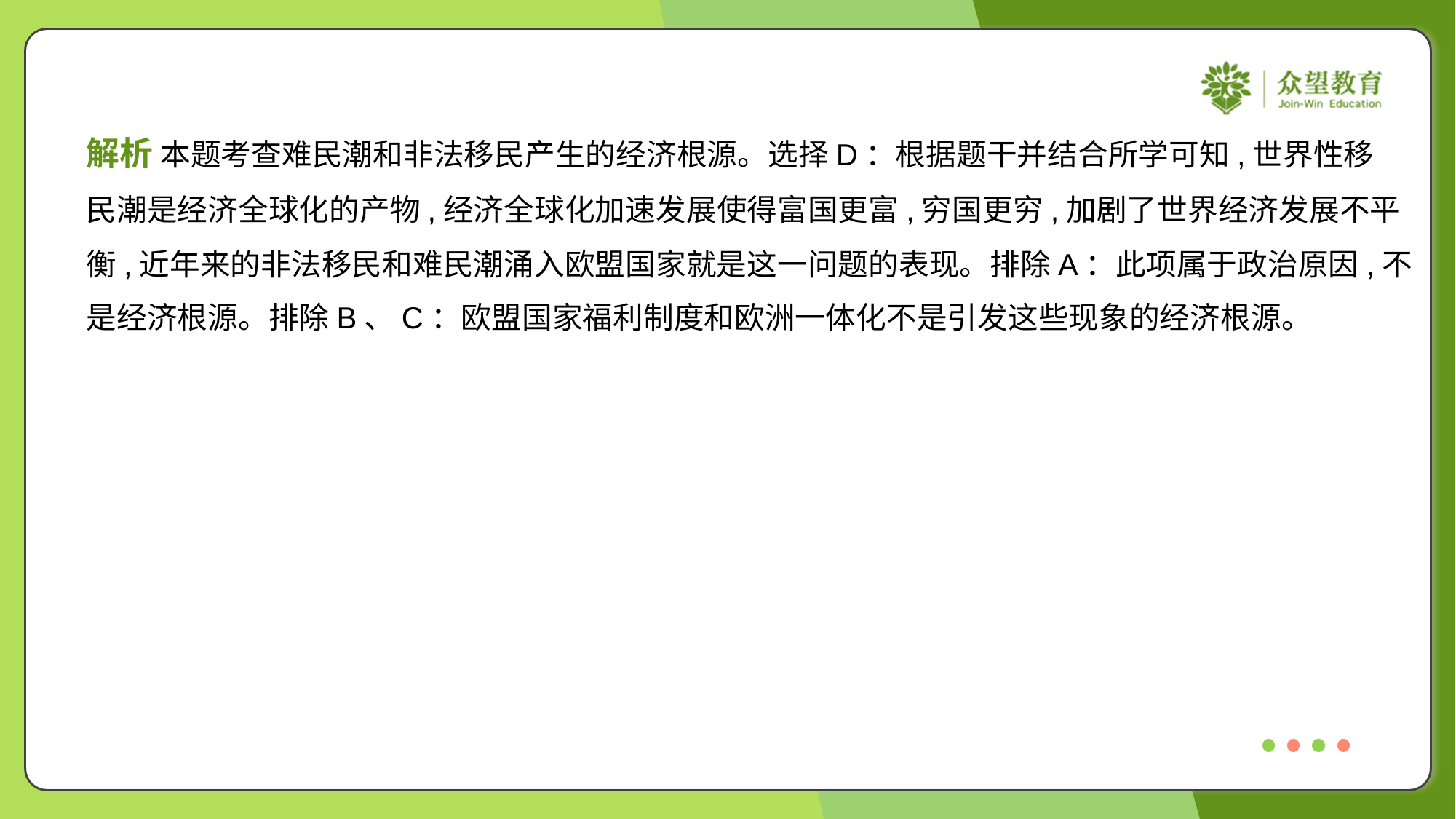

解析 本题考查难民潮和非法移民产生的经济根源。选择D：根据题干并结合所学可知,世界性移
民潮是经济全球化的产物,经济全球化加速发展使得富国更富,穷国更穷,加剧了世界经济发展不平
衡,近年来的非法移民和难民潮涌入欧盟国家就是这一问题的表现。排除A：此项属于政治原因,不
是经济根源。排除B、C：欧盟国家福利制度和欧洲一体化不是引发这些现象的经济根源。